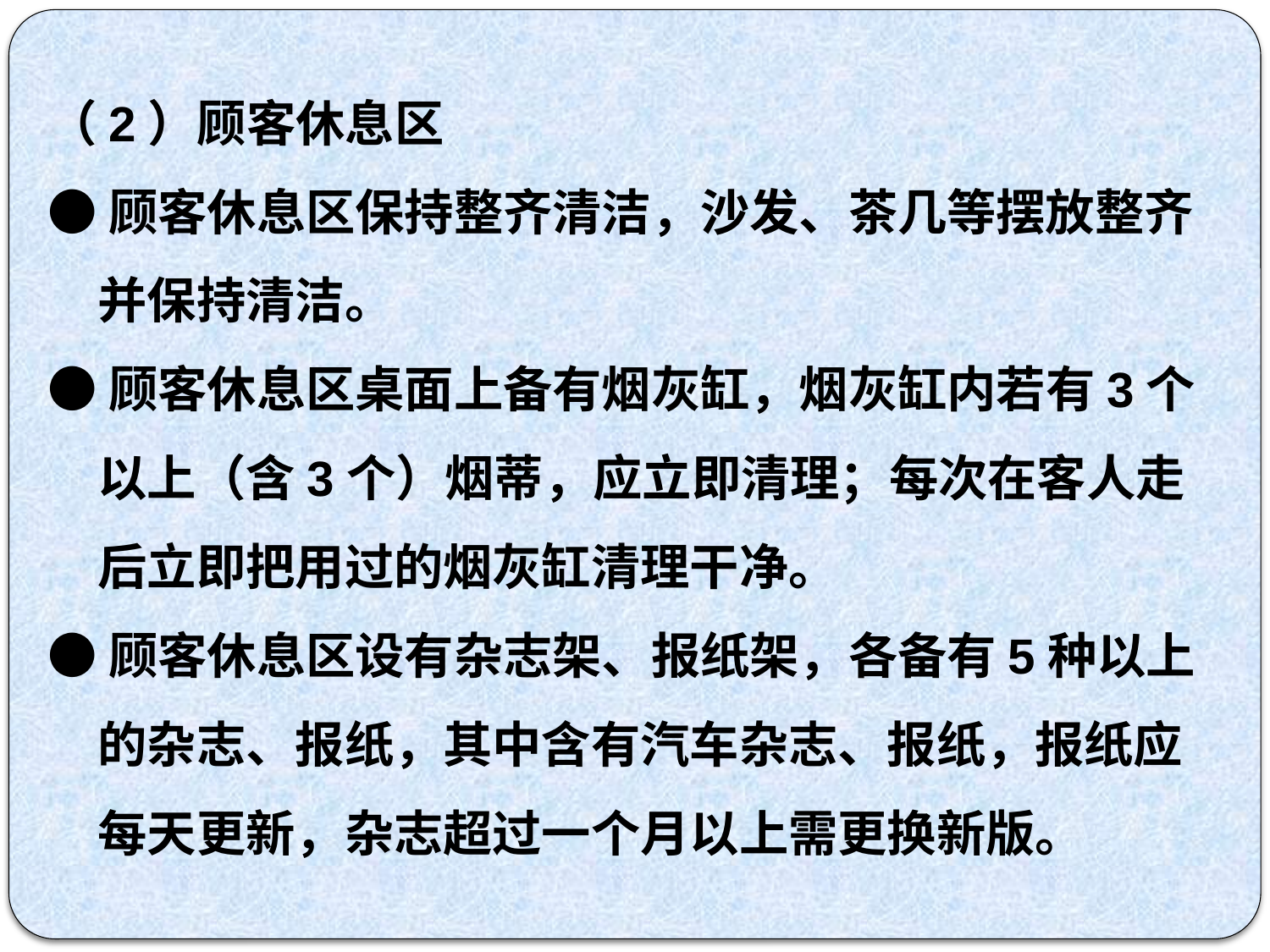

（2）顾客休息区
●顾客休息区保持整齐清洁，沙发、茶几等摆放整齐并保持清洁。
●顾客休息区桌面上备有烟灰缸，烟灰缸内若有3个以上（含3个）烟蒂，应立即清理；每次在客人走后立即把用过的烟灰缸清理干净。
●顾客休息区设有杂志架、报纸架，各备有5种以上的杂志、报纸，其中含有汽车杂志、报纸，报纸应每天更新，杂志超过一个月以上需更换新版。